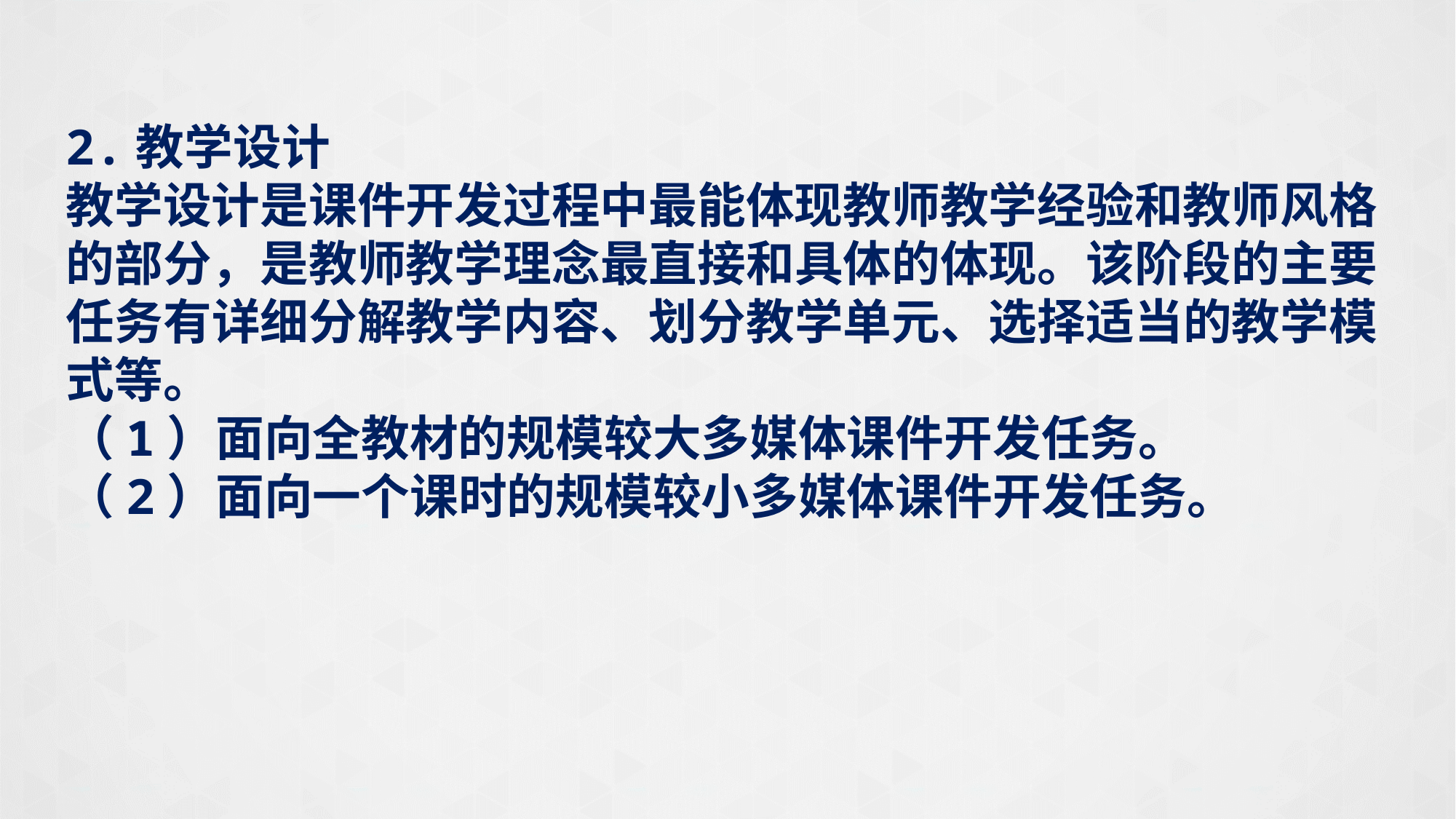

2.教学设计
教学设计是课件开发过程中最能体现教师教学经验和教师风格的部分，是教师教学理念最直接和具体的体现。该阶段的主要任务有详细分解教学内容、划分教学单元、选择适当的教学模式等。
（1）面向全教材的规模较大多媒体课件开发任务。
（2）面向一个课时的规模较小多媒体课件开发任务。